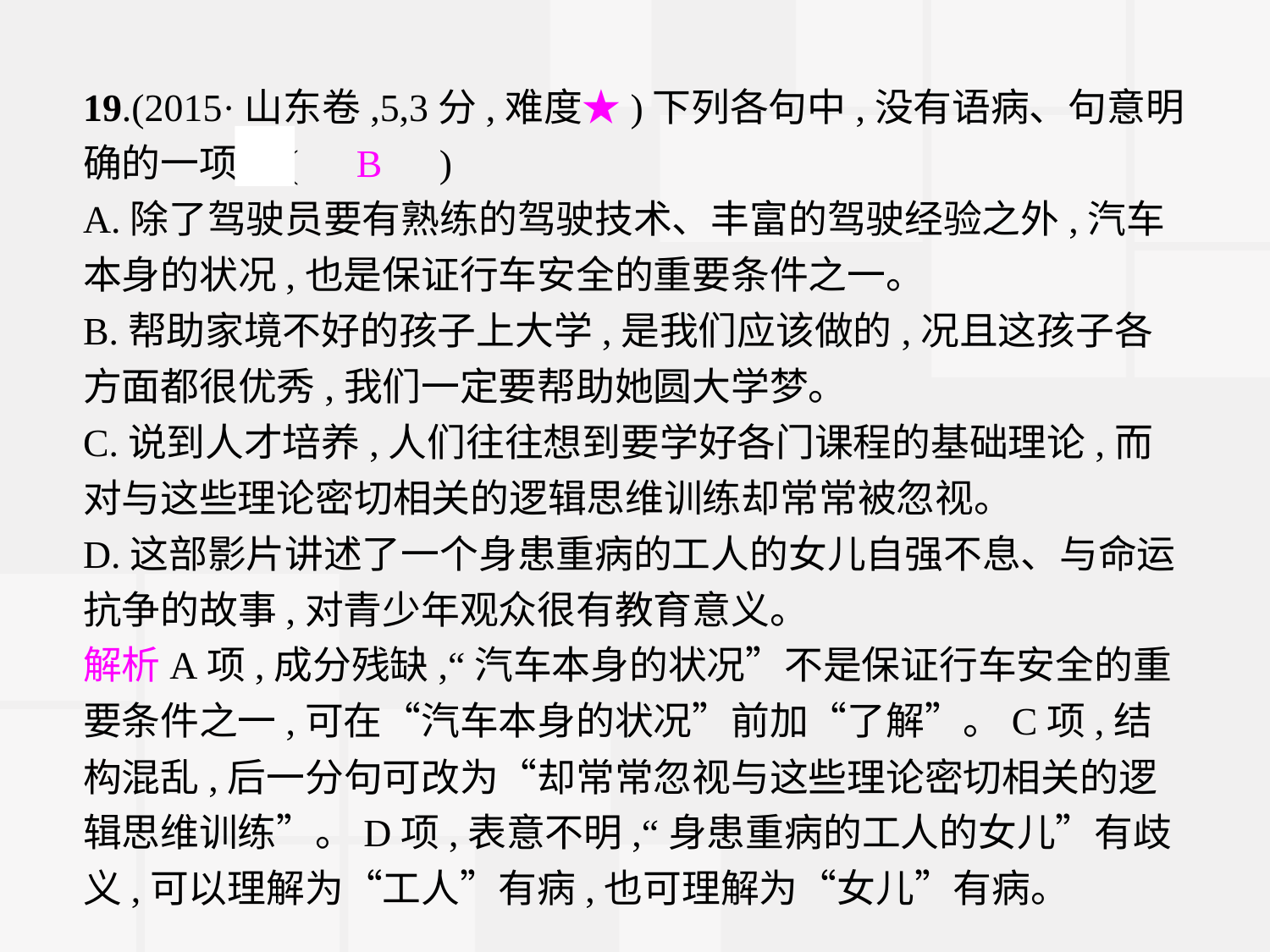

19.(2015·山东卷,5,3分,难度★)下列各句中,没有语病、句意明确的一项是(　B　)
A.除了驾驶员要有熟练的驾驶技术、丰富的驾驶经验之外,汽车本身的状况,也是保证行车安全的重要条件之一。
B.帮助家境不好的孩子上大学,是我们应该做的,况且这孩子各方面都很优秀,我们一定要帮助她圆大学梦。
C.说到人才培养,人们往往想到要学好各门课程的基础理论,而对与这些理论密切相关的逻辑思维训练却常常被忽视。
D.这部影片讲述了一个身患重病的工人的女儿自强不息、与命运抗争的故事,对青少年观众很有教育意义。
解析A项,成分残缺,“汽车本身的状况”不是保证行车安全的重要条件之一,可在“汽车本身的状况”前加“了解”。C项,结构混乱,后一分句可改为“却常常忽视与这些理论密切相关的逻辑思维训练”。D项,表意不明,“身患重病的工人的女儿”有歧义,可以理解为“工人”有病,也可理解为“女儿”有病。